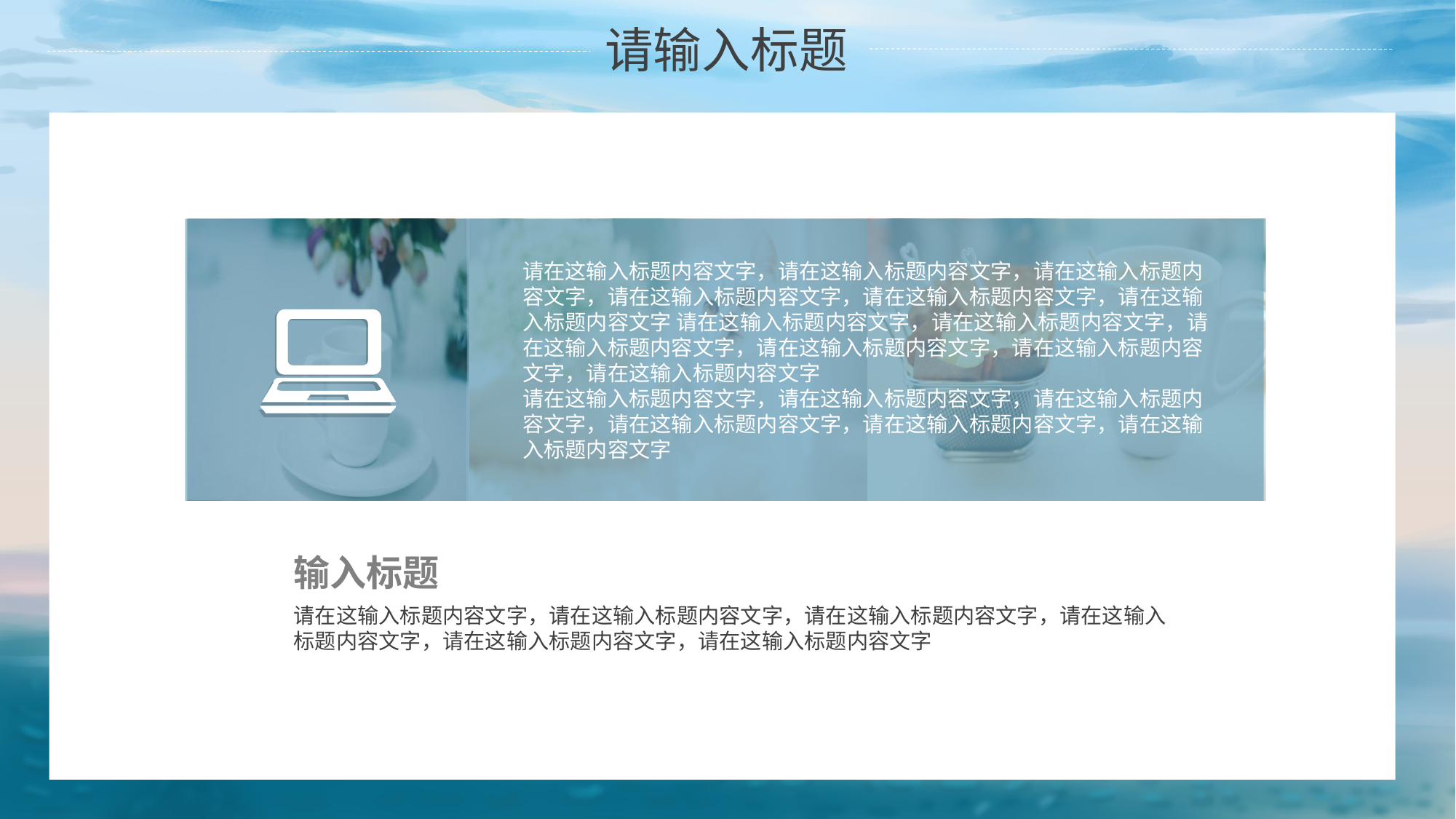

请输入标题

请在这输入标题内容文字，请在这输入标题内容文字，请在这输入标题内容文字，请在这输入标题内容文字，请在这输入标题内容文字，请在这输入标题内容文字 请在这输入标题内容文字，请在这输入标题内容文字，请在这输入标题内容文字，请在这输入标题内容文字，请在这输入标题内容文字，请在这输入标题内容文字
请在这输入标题内容文字，请在这输入标题内容文字，请在这输入标题内容文字，请在这输入标题内容文字，请在这输入标题内容文字，请在这输入标题内容文字

输入标题
请在这输入标题内容文字，请在这输入标题内容文字，请在这输入标题内容文字，请在这输入标题内容文字，请在这输入标题内容文字，请在这输入标题内容文字